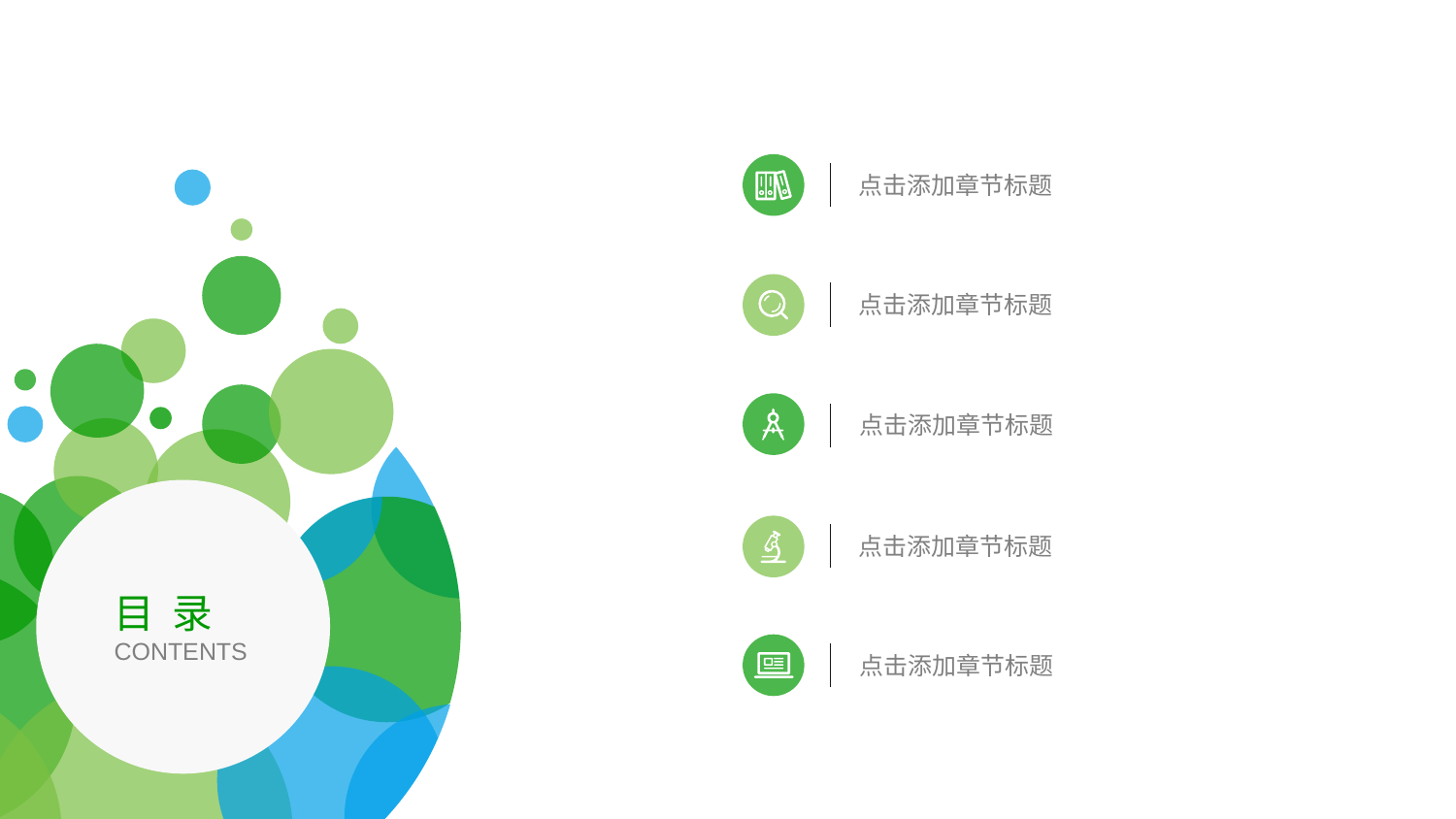

点击添加章节标题

点击添加章节标题

点击添加章节标题

点击添加章节标题

目  录
CONTENTS

点击添加章节标题